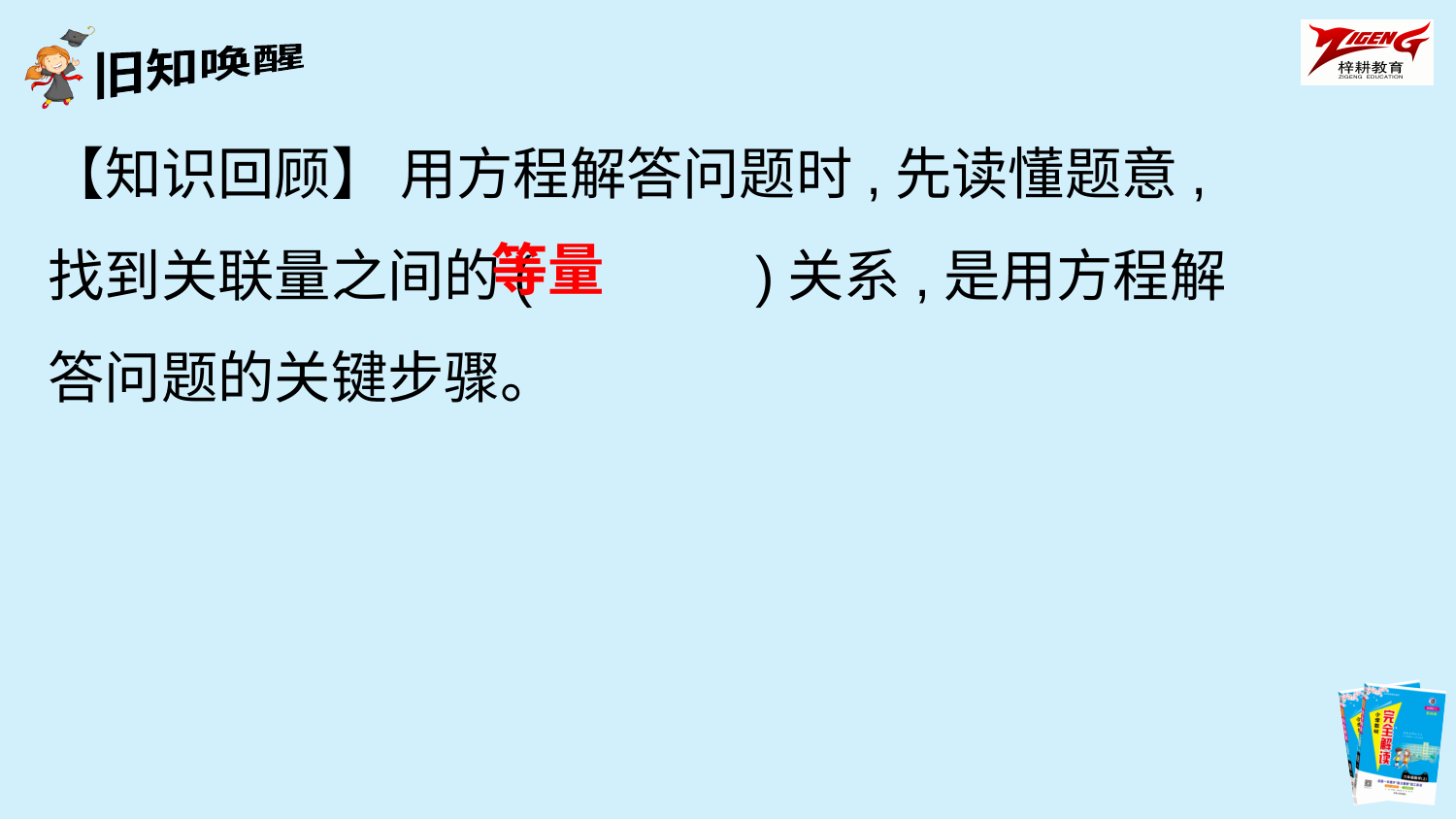

【知识回顾】 用方程解答问题时,先读懂题意,找到关联量之间的(　　  　)关系,是用方程解答问题的关键步骤。
等量